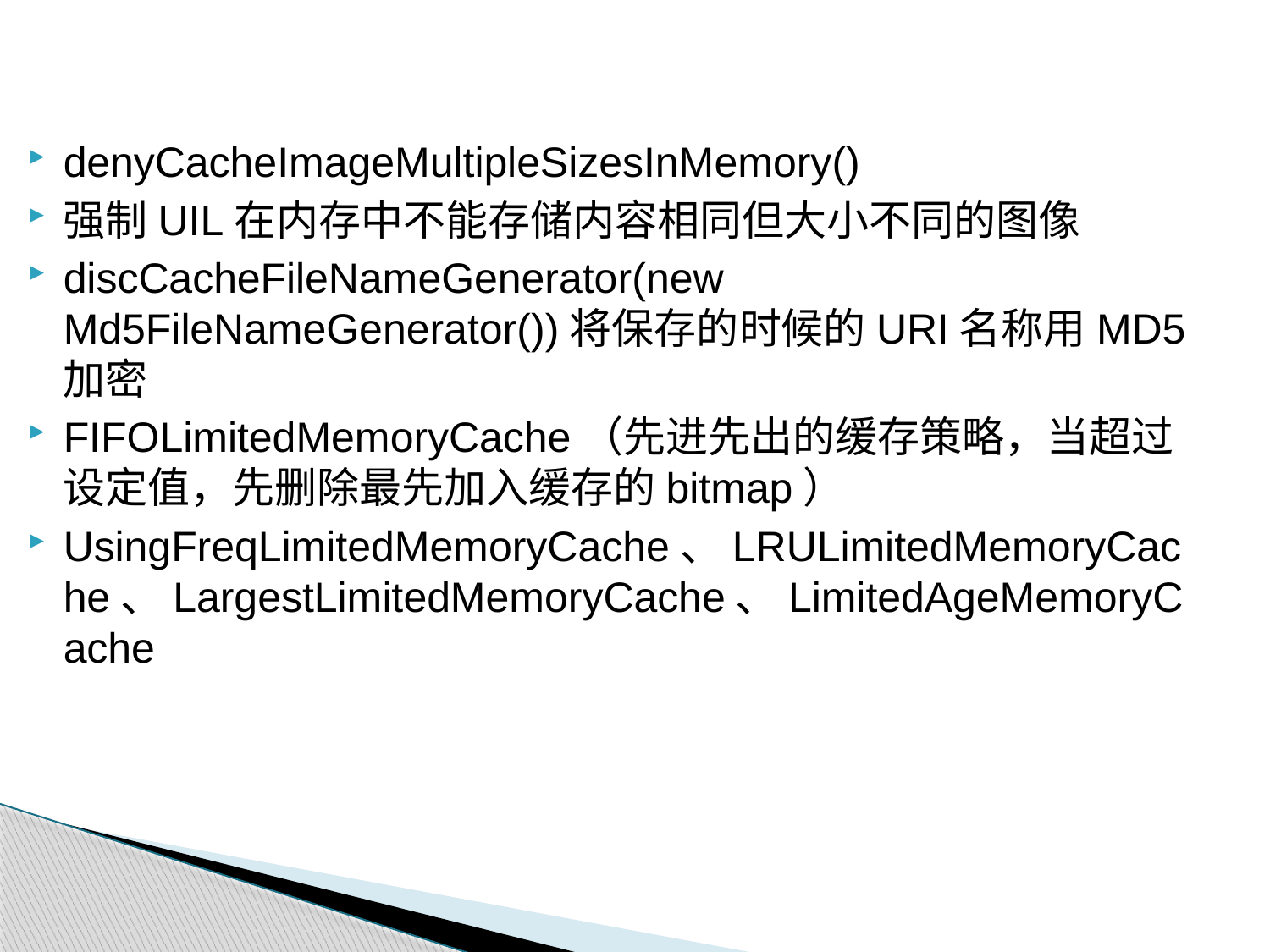

#
denyCacheImageMultipleSizesInMemory()
强制UIL在内存中不能存储内容相同但大小不同的图像
discCacheFileNameGenerator(new Md5FileNameGenerator())将保存的时候的URI名称用MD5 加密
FIFOLimitedMemoryCache（先进先出的缓存策略，当超过设定值，先删除最先加入缓存的bitmap）
UsingFreqLimitedMemoryCache、LRULimitedMemoryCache、LargestLimitedMemoryCache、LimitedAgeMemoryCache